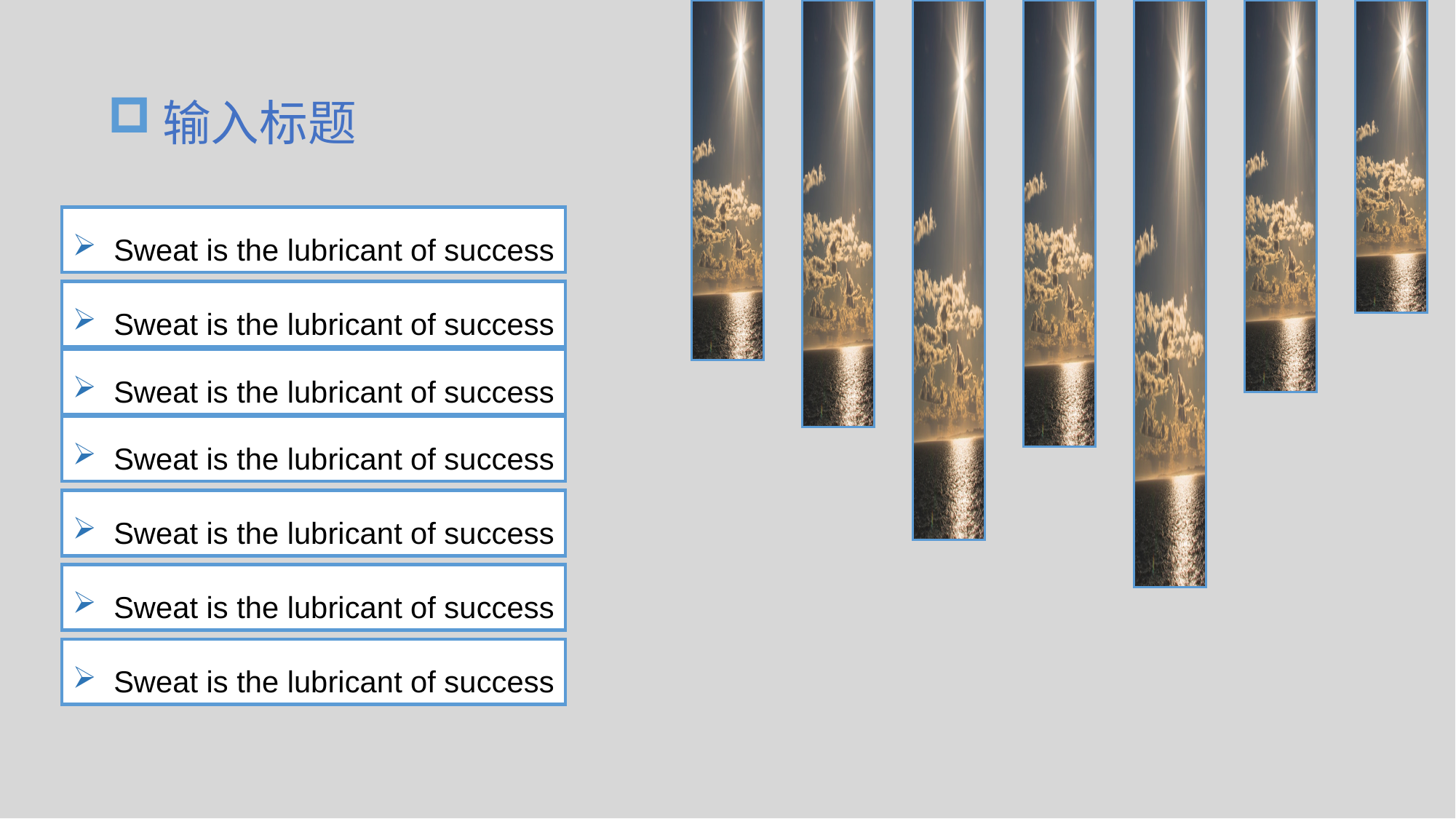

输入标题
Sweat is the lubricant of success
Sweat is the lubricant of success
Sweat is the lubricant of success
Sweat is the lubricant of success
Sweat is the lubricant of success
Sweat is the lubricant of success
Sweat is the lubricant of success